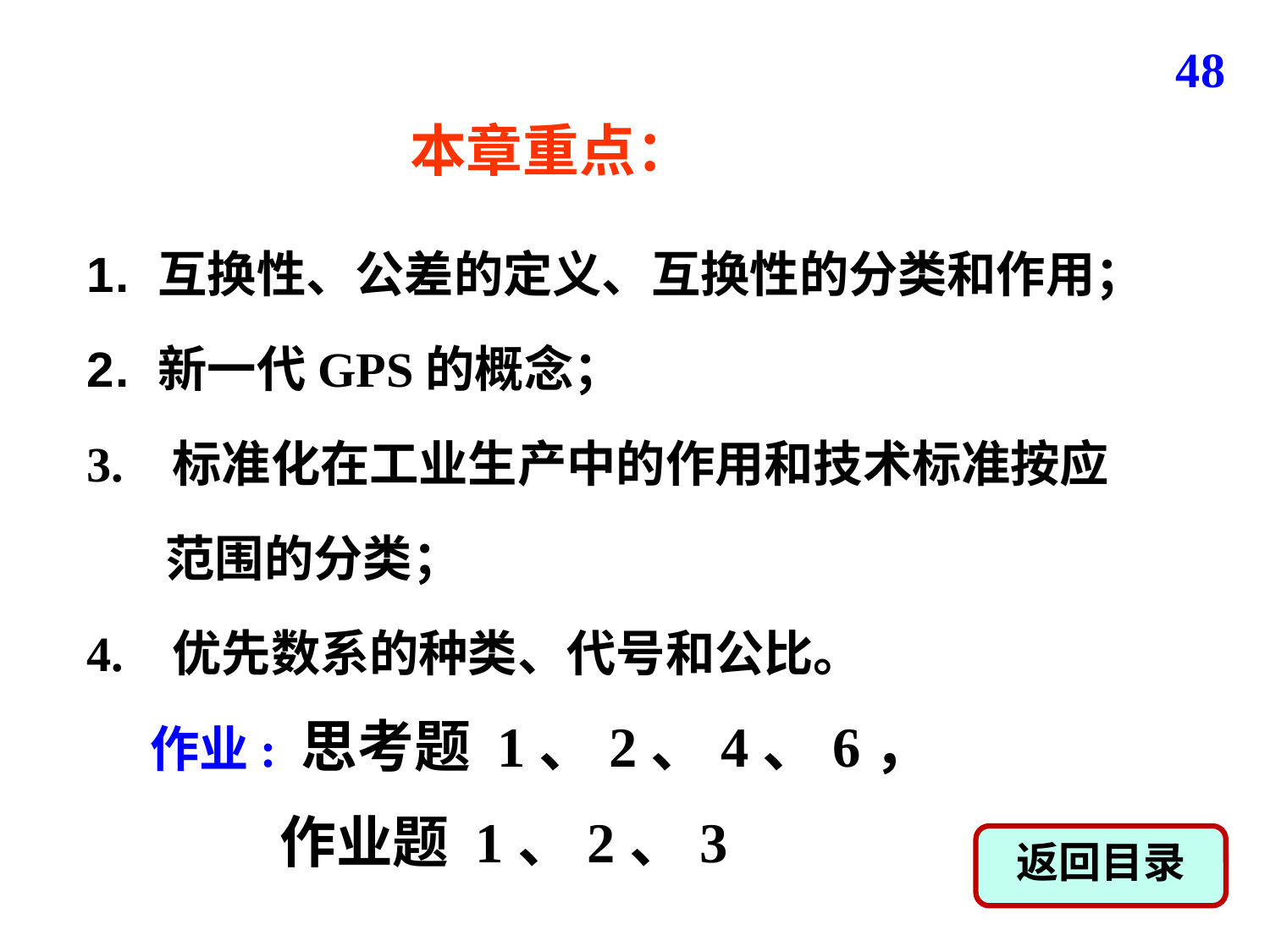

48
                        本章重点：
互换性、公差的定义、互换性的分类和作用；
新一代GPS的概念；
3.   标准化在工业生产中的作用和技术标准按应
      范围的分类；
4.   优先数系的种类、代号和公比。
作业: 思考题 1、2、4、6，
         作业题 1、2、3
返回目录